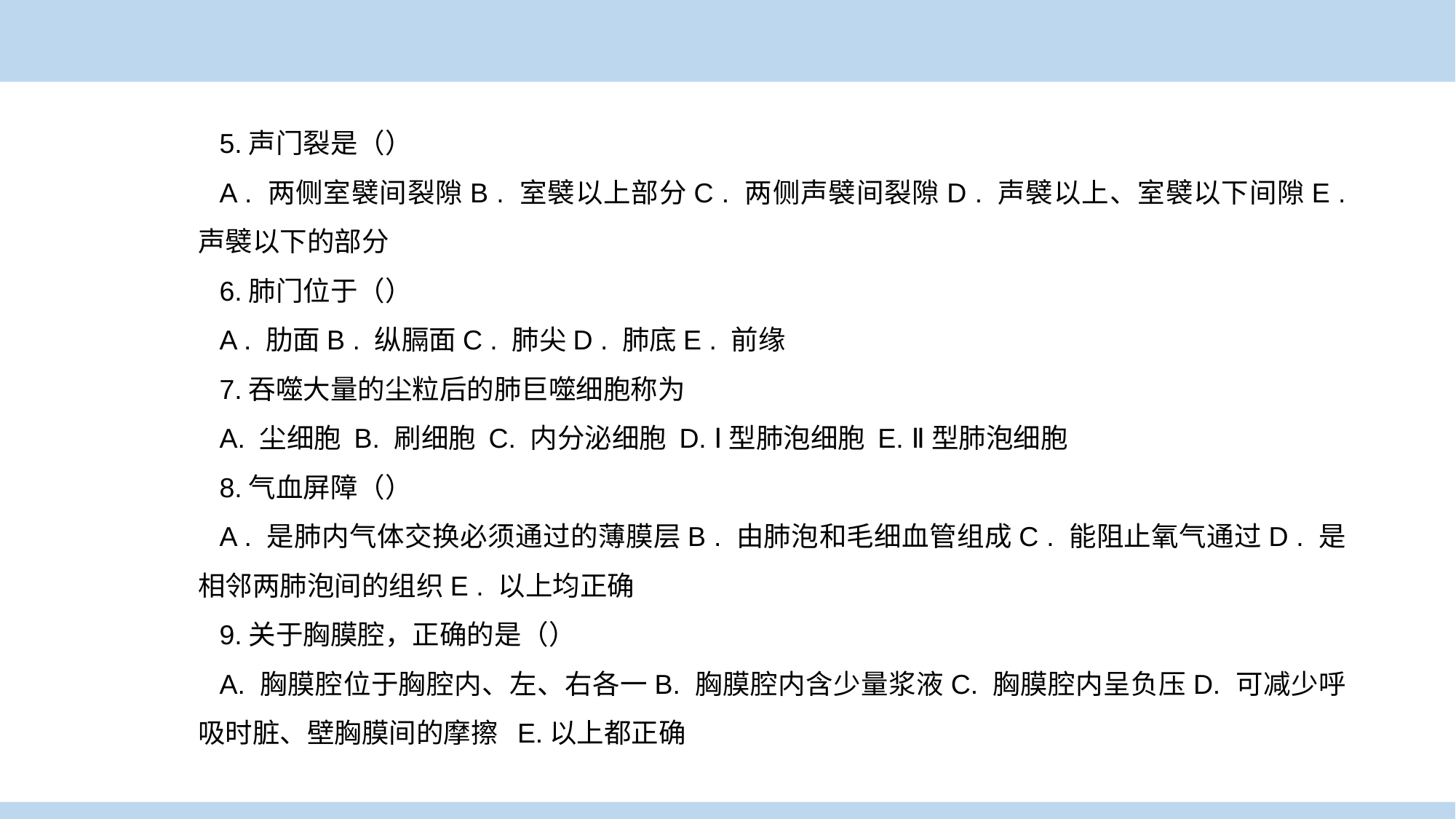

5.声门裂是（）
A . 两侧室襞间裂隙B . 室襞以上部分C . 两侧声襞间裂隙D . 声襞以上、室襞以下间隙E . 声襞以下的部分
6.肺门位于（）
A . 肋面B . 纵膈面C . 肺尖D . 肺底E . 前缘
7.吞噬大量的尘粒后的肺巨噬细胞称为
A. 尘细胞 B. 刷细胞 C. 内分泌细胞 D. Ⅰ型肺泡细胞 E. Ⅱ型肺泡细胞
8.气血屏障（）
A . 是肺内气体交换必须通过的薄膜层B . 由肺泡和毛细血管组成C . 能阻止氧气通过D . 是相邻两肺泡间的组织E . 以上均正确
9.关于胸膜腔，正确的是（）
A. 胸膜腔位于胸腔内、左、右各一B. 胸膜腔内含少量浆液C. 胸膜腔内呈负压D. 可减少呼吸时脏、壁胸膜间的摩擦  E.以上都正确